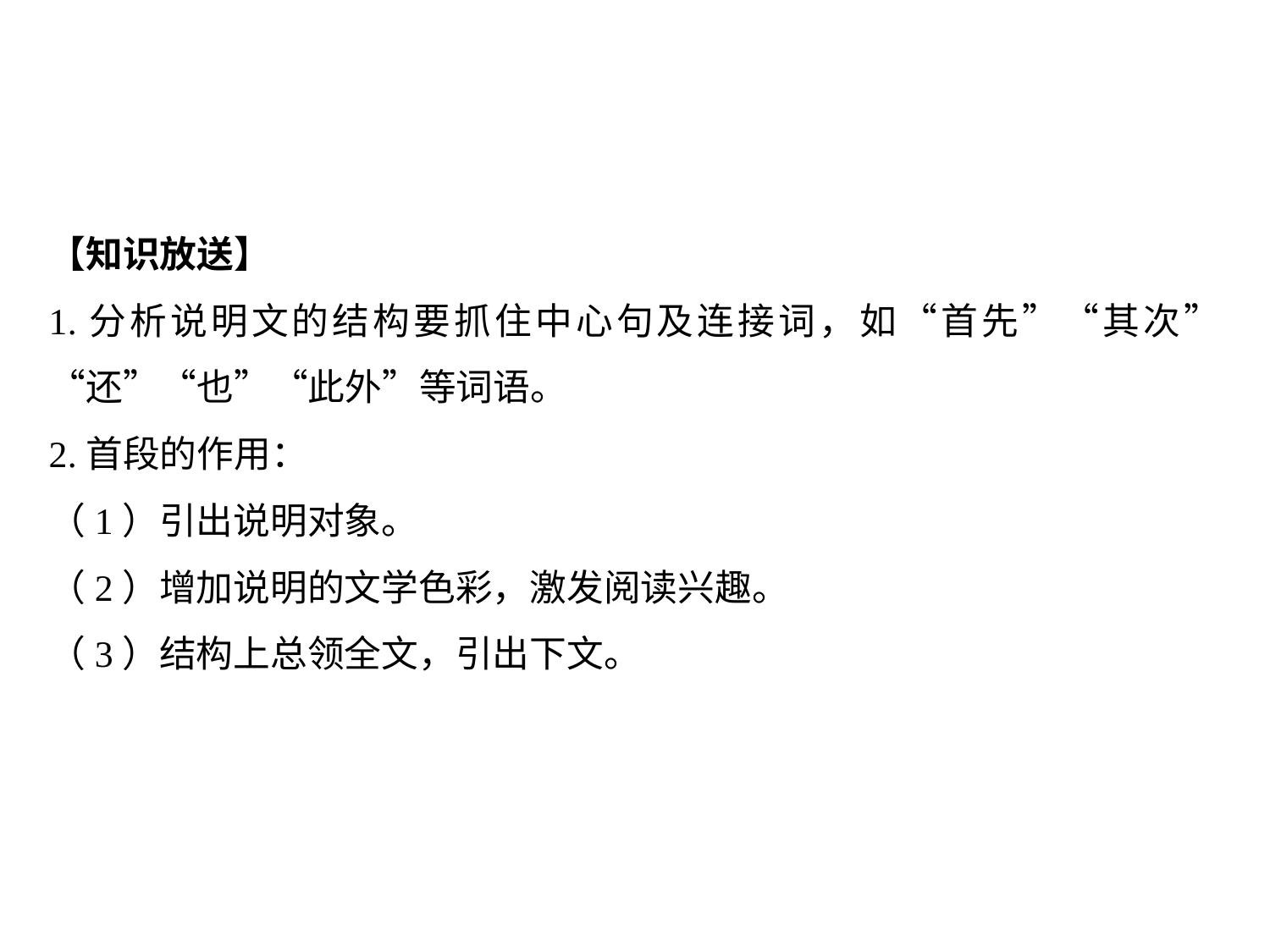

【知识放送】
1.分析说明文的结构要抓住中心句及连接词，如“首先”“其次”“还”“也”“此外”等词语。
2.首段的作用：
（1）引出说明对象。
（2）增加说明的文学色彩，激发阅读兴趣。
（3）结构上总领全文，引出下文。